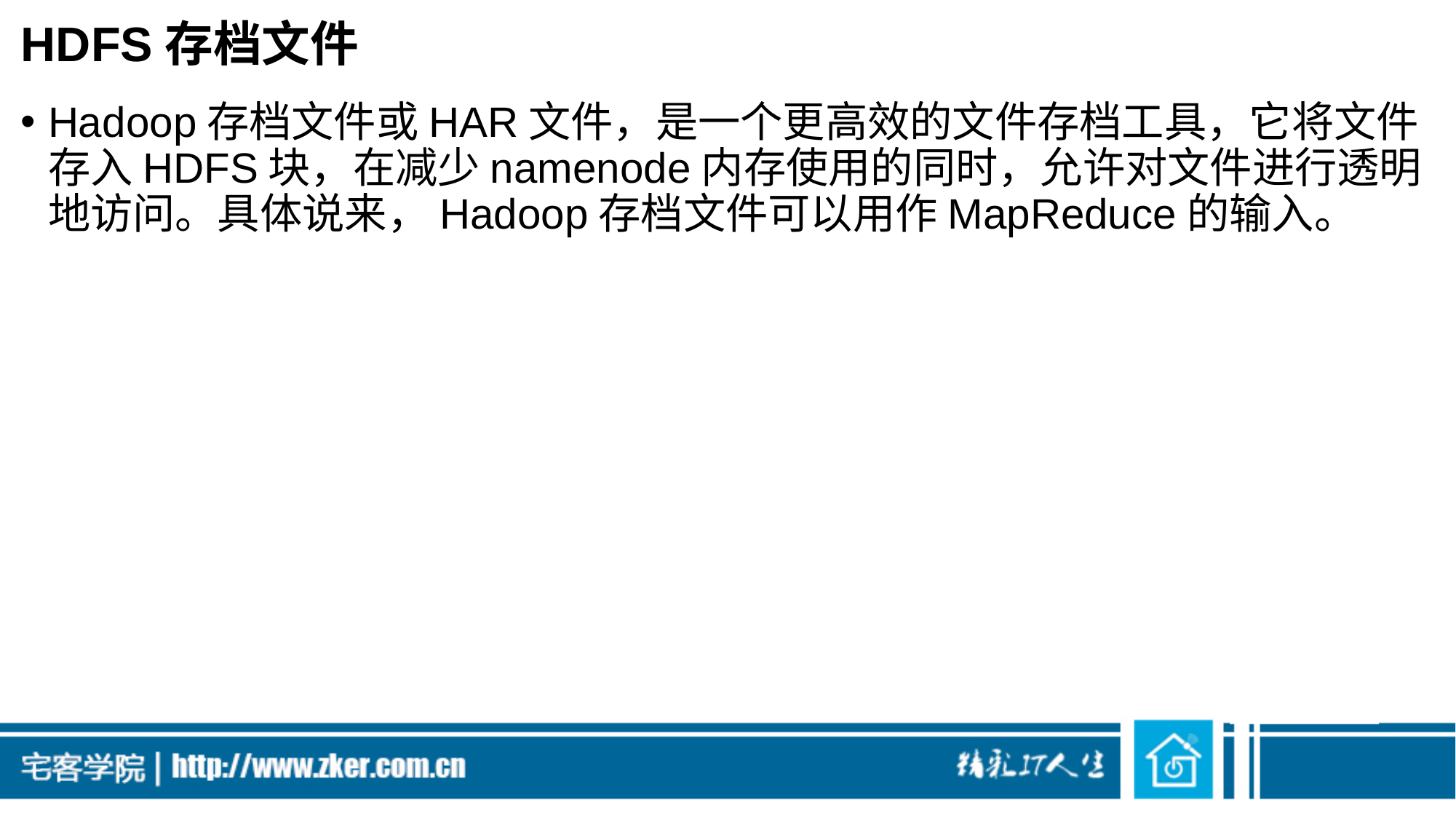

# HDFS存档文件
Hadoop存档文件或HAR文件，是一个更高效的文件存档工具，它将文件存入HDFS块，在减少namenode内存使用的同时，允许对文件进行透明地访问。具体说来，Hadoop存档文件可以用作MapReduce的输入。